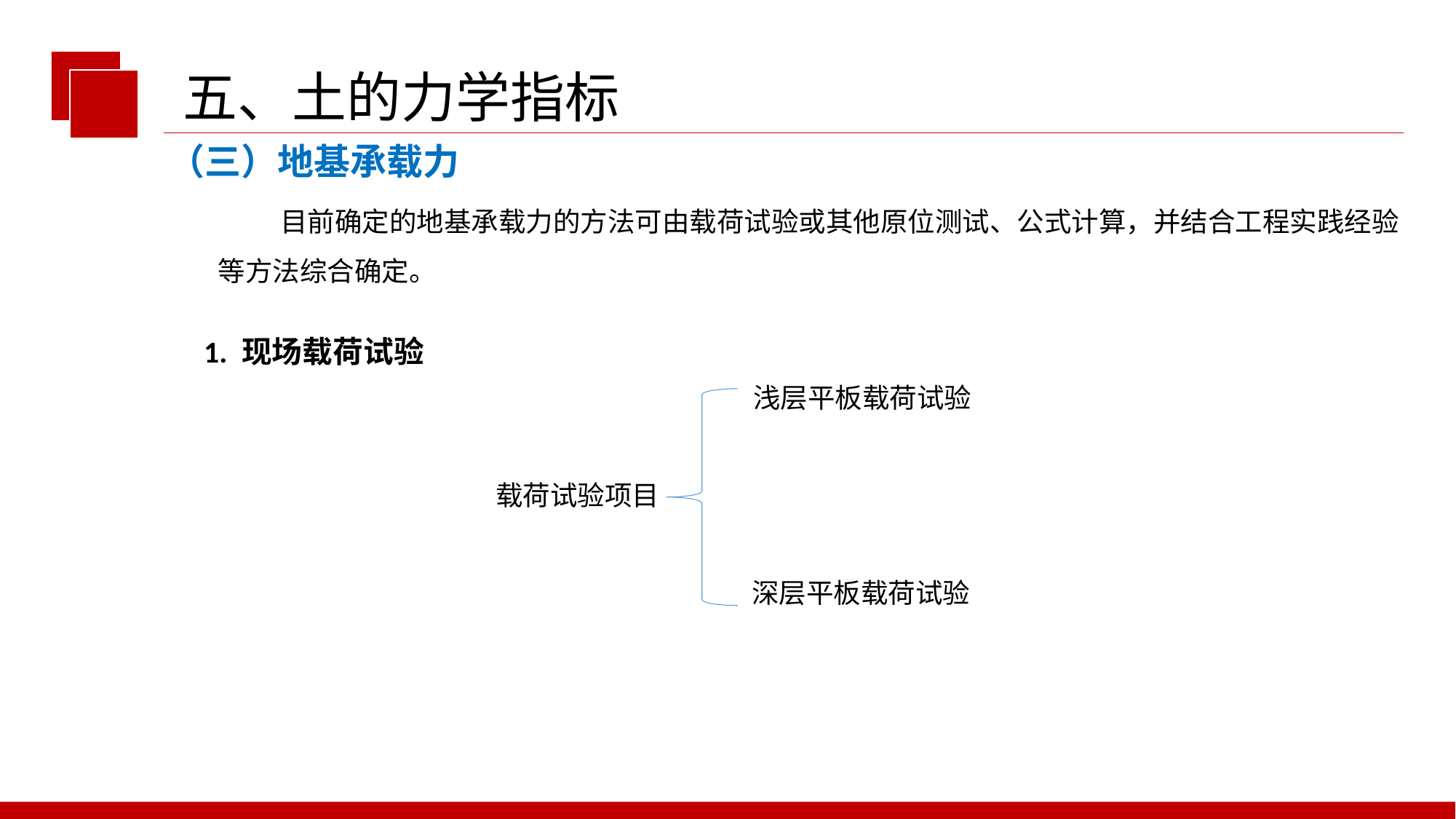

五、土的力学指标

（三）地基承载力
         目前确定的地基承载力的方法可由载荷试验或其他原位测试、公式计算，并结合工程实践经验等方法综合确定。
1. 现场载荷试验
浅层平板载荷试验

载荷试验项目
深层平板载荷试验